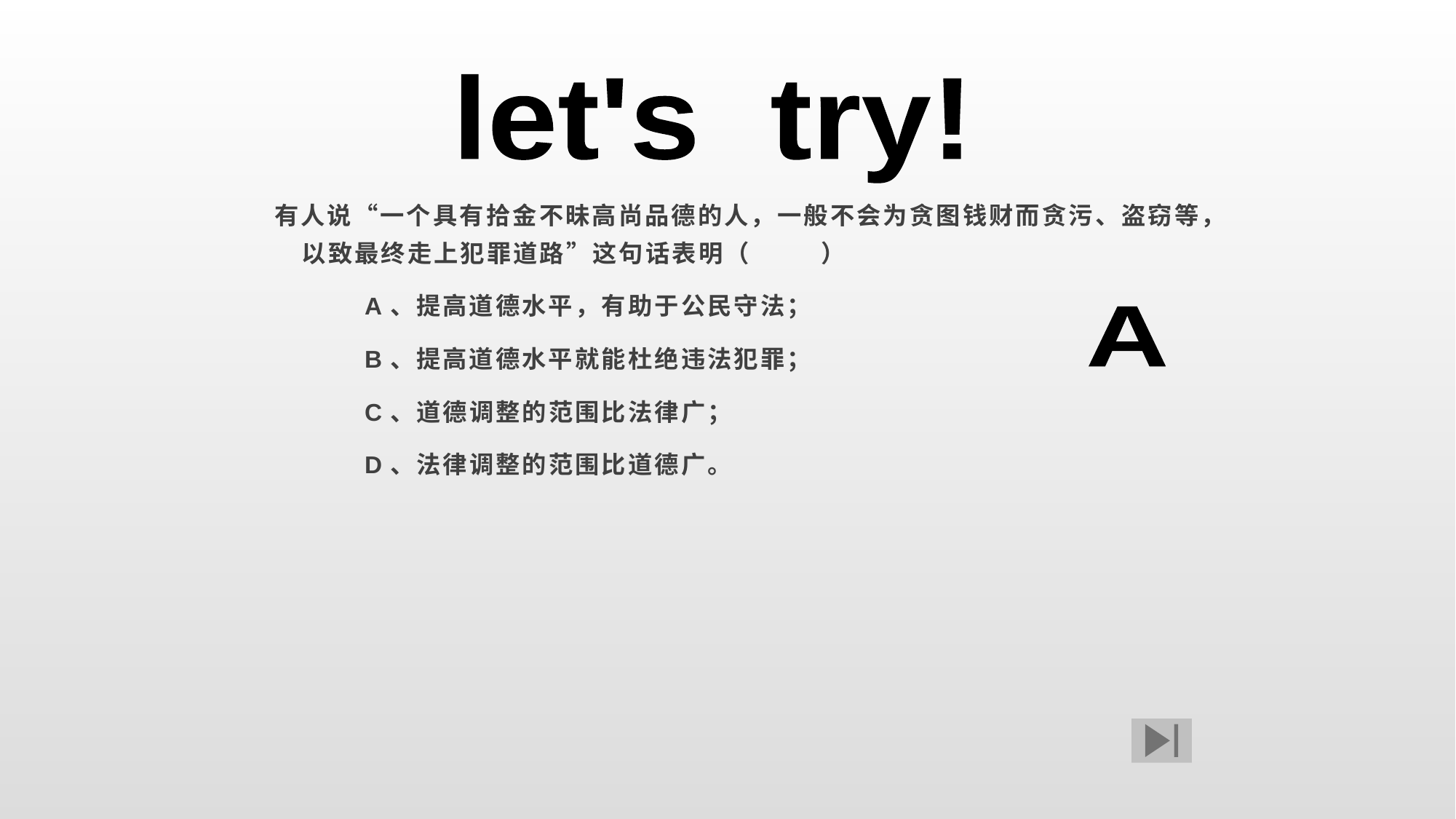

let's  try!
有人说“一个具有拾金不昧高尚品德的人，一般不会为贪图钱财而贪污、盗窃等，以致最终走上犯罪道路”这句话表明（         ）
          A、提高道德水平，有助于公民守法；
          B、提高道德水平就能杜绝违法犯罪；
          C、道德调整的范围比法律广；
          D、法律调整的范围比道德广。
A